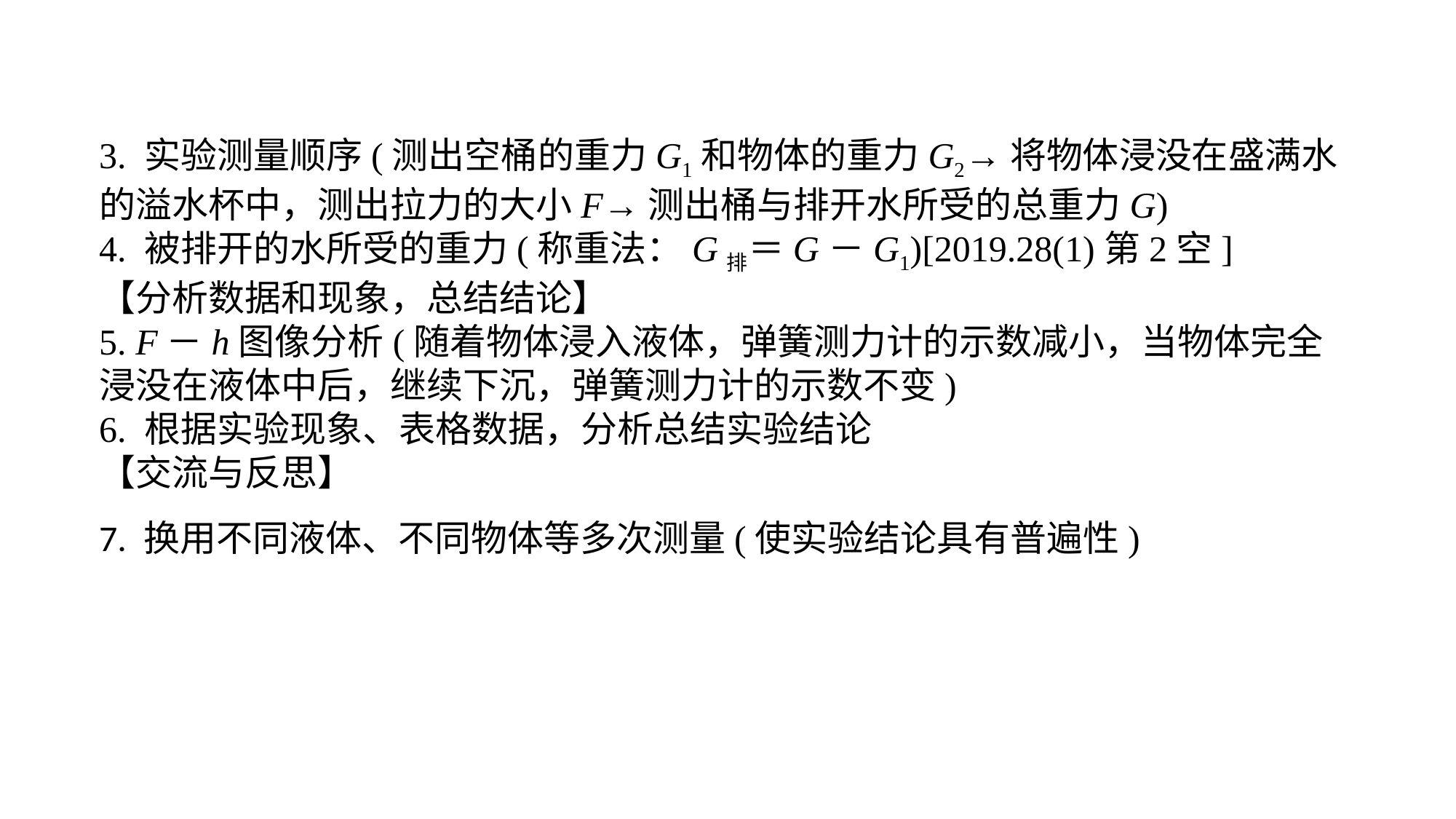

3. 实验测量顺序(测出空桶的重力G1和物体的重力G2→将物体浸没在盛满水的溢水杯中，测出拉力的大小F→测出桶与排开水所受的总重力G)4. 被排开的水所受的重力(称重法：G排＝G－G1)[2019.28(1)第2空]【分析数据和现象，总结结论】5. F－h图像分析(随着物体浸入液体，弹簧测力计的示数减小，当物体完全浸没在液体中后，继续下沉，弹簧测力计的示数不变)6. 根据实验现象、表格数据，分析总结实验结论【交流与反思】7. 换用不同液体、不同物体等多次测量(使实验结论具有普遍性)